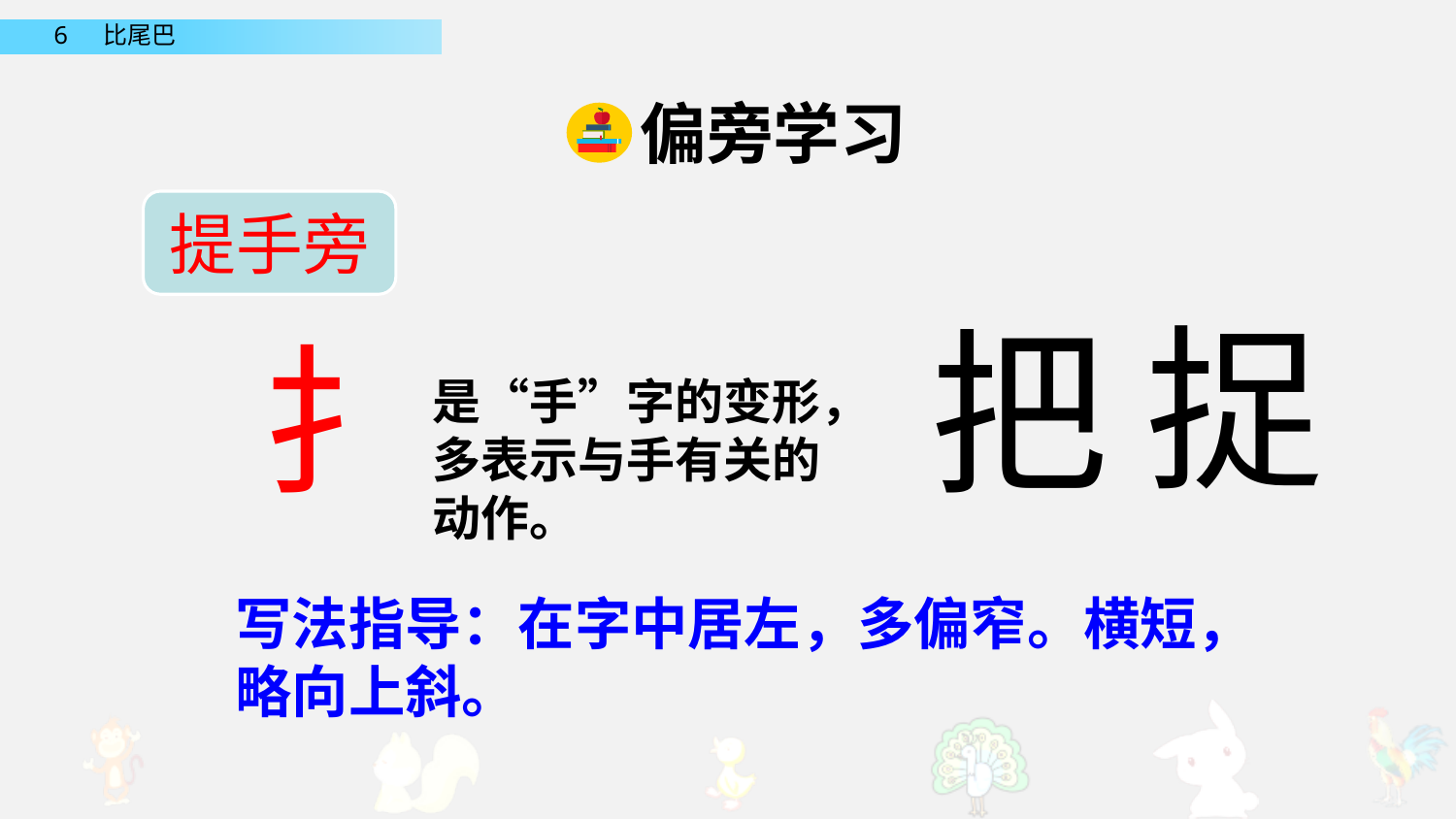

偏旁学习

提手旁
捉
把
扌
是“手”字的变形，多表示与手有关的动作。
写法指导：在字中居左，多偏窄。横短，略向上斜。